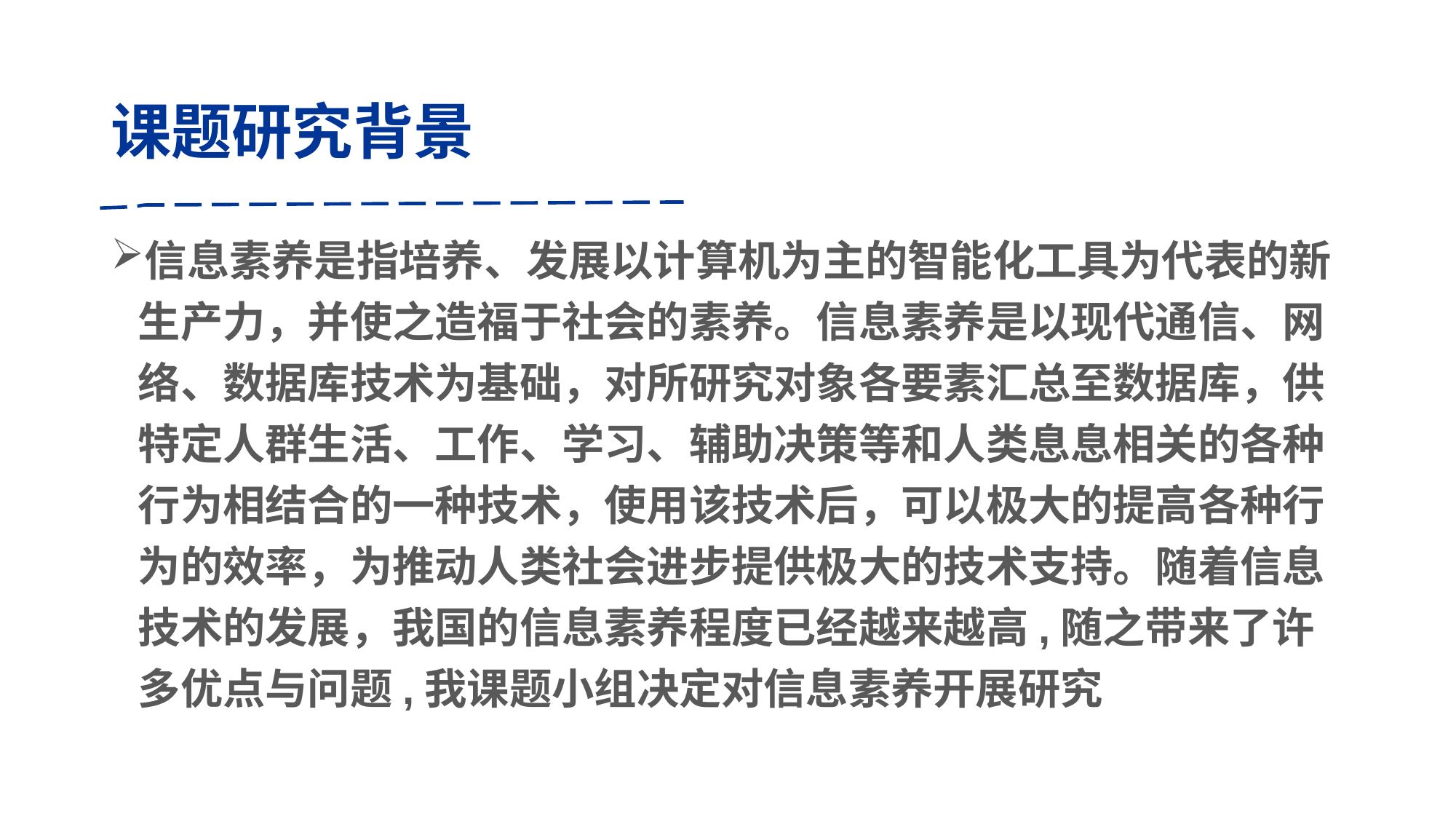

# 课题研究背景
信息素养是指培养、发展以计算机为主的智能化工具为代表的新生产力，并使之造福于社会的素养。信息素养是以现代通信、网络、数据库技术为基础，对所研究对象各要素汇总至数据库，供特定人群生活、工作、学习、辅助决策等和人类息息相关的各种行为相结合的一种技术，使用该技术后，可以极大的提高各种行为的效率，为推动人类社会进步提供极大的技术支持。随着信息技术的发展，我国的信息素养程度已经越来越高,随之带来了许多优点与问题,我课题小组决定对信息素养开展研究